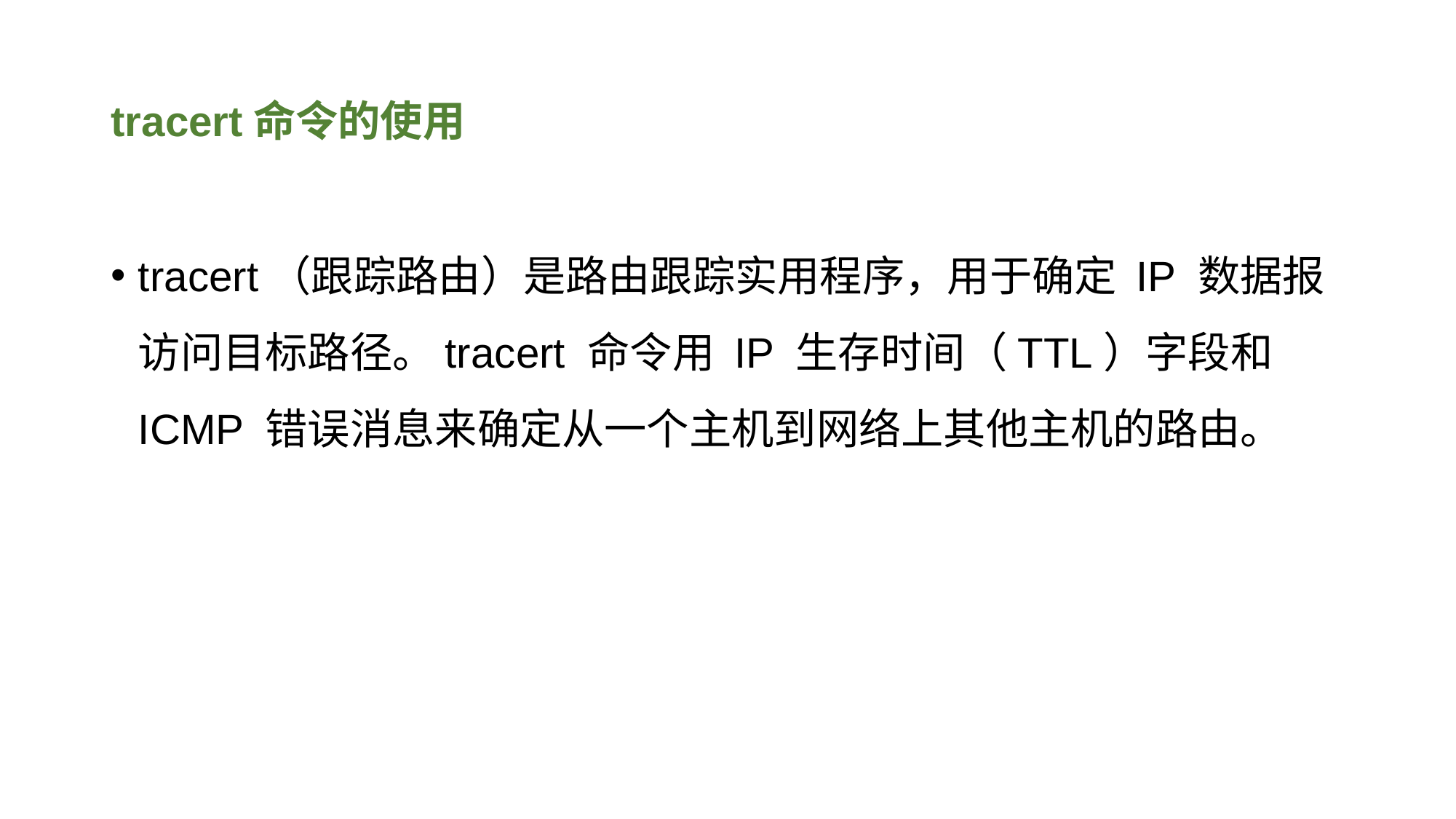

# tracert命令的使用
tracert（跟踪路由）是路由跟踪实用程序，用于确定 IP 数据报访问目标路径。tracert 命令用 IP 生存时间（TTL）字段和 ICMP 错误消息来确定从一个主机到网络上其他主机的路由。